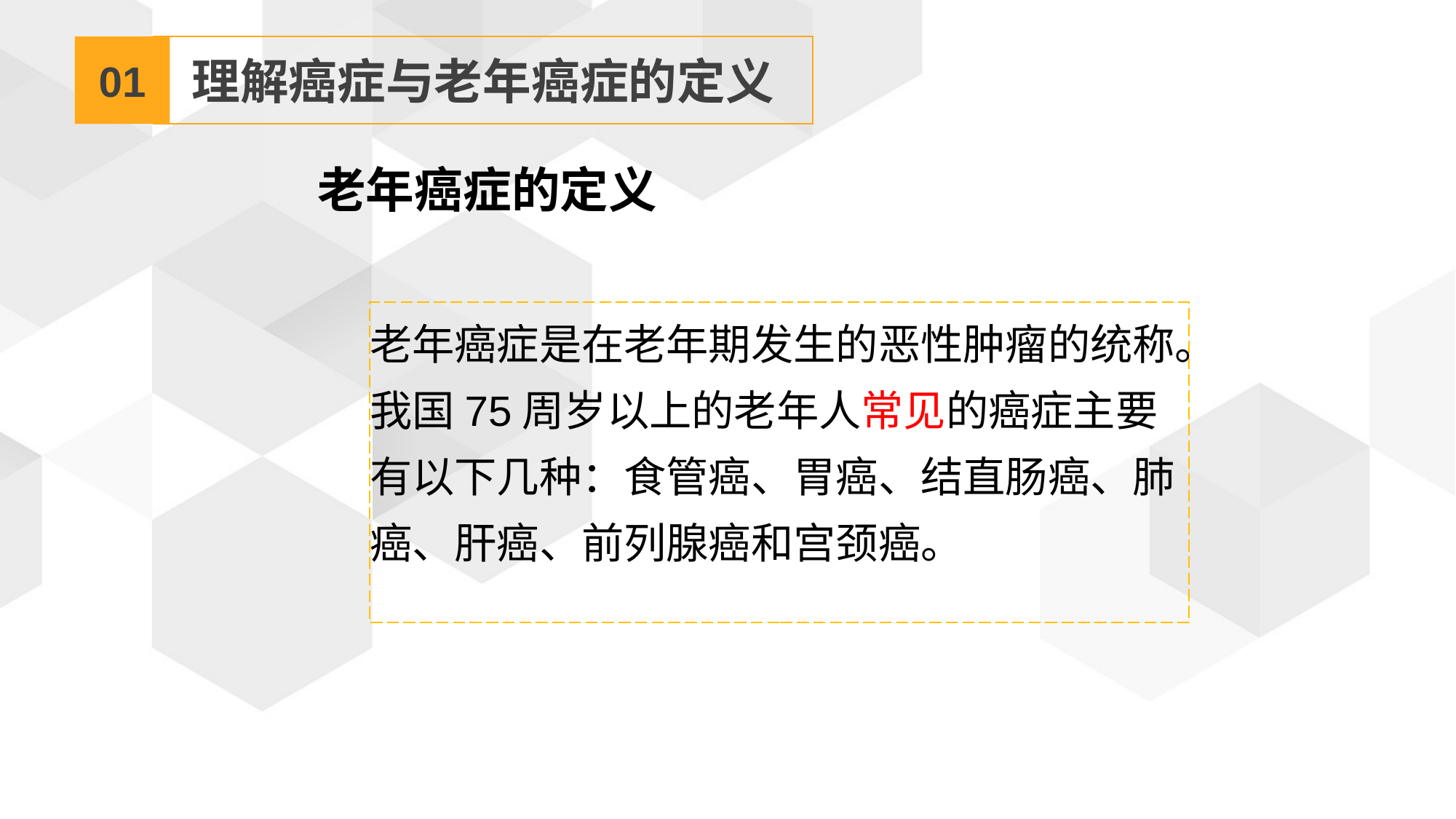

01
理解癌症与老年癌症的定义
老年癌症的定义
老年癌症是在老年期发生的恶性肿瘤的统称。我国75周岁以上的老年人常见的癌症主要有以下几种：食管癌、胃癌、结直肠癌、肺癌、肝癌、前列腺癌和宫颈癌。